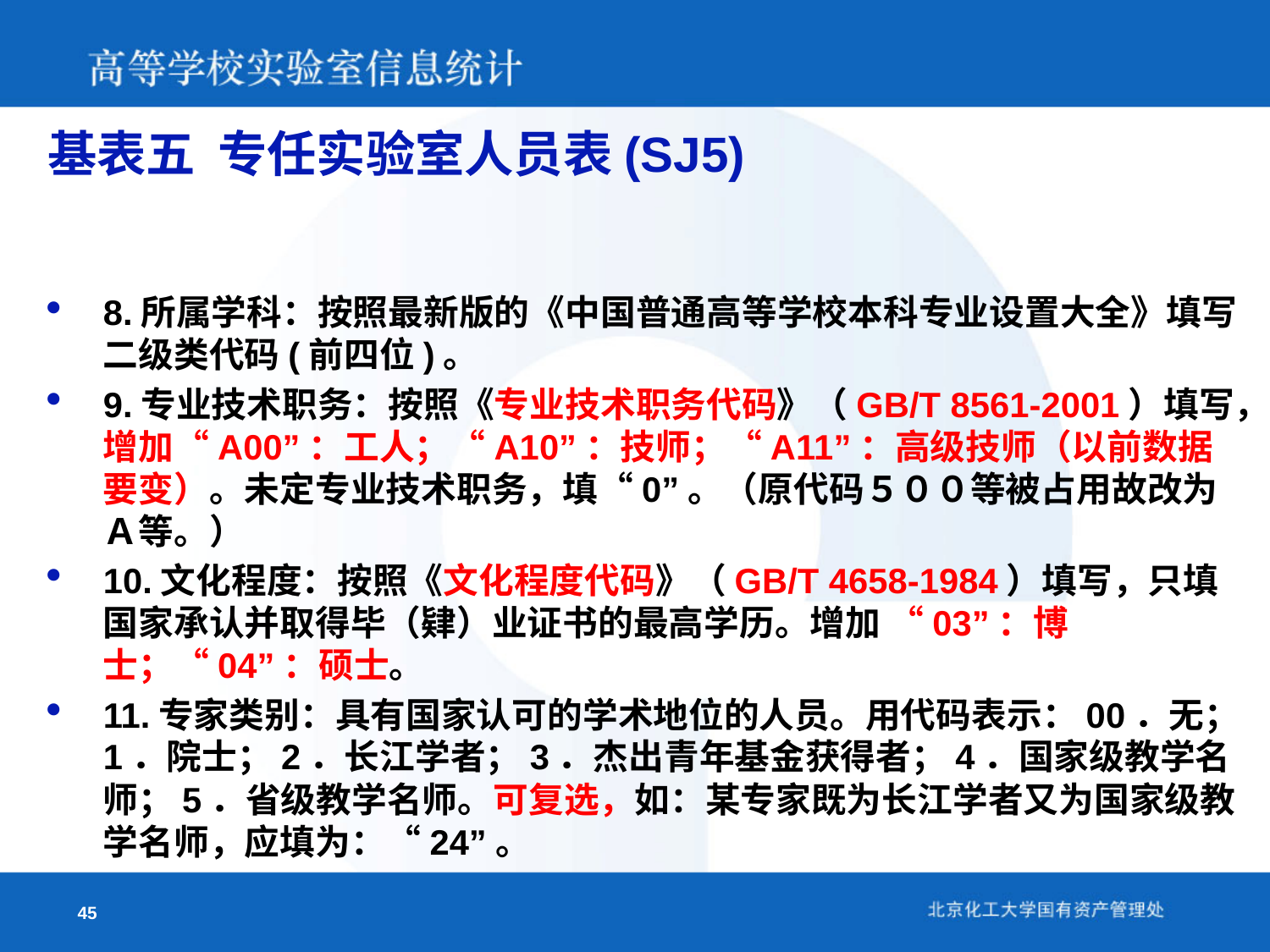

基表五  专任实验室人员表(SJ5)

8.所属学科：按照最新版的《中国普通高等学校本科专业设置大全》填写二级类代码(前四位)。
9.专业技术职务：按照《专业技术职务代码》（GB/T 8561-2001）填写，增加“A00”：工人；“A10”：技师；“A11”：高级技师（以前数据要变）。未定专业技术职务，填“0”。（原代码５００等被占用故改为Ａ等。）
10.文化程度：按照《文化程度代码》（GB/T 4658-1984）填写，只填国家承认并取得毕（肄）业证书的最高学历。增加 “03”：博士；“04”：硕士。
11.专家类别：具有国家认可的学术地位的人员。用代码表示：00．无；1．院士；2．长江学者；3．杰出青年基金获得者；4．国家级教学名师；5．省级教学名师。可复选，如：某专家既为长江学者又为国家级教学名师，应填为：“24”。